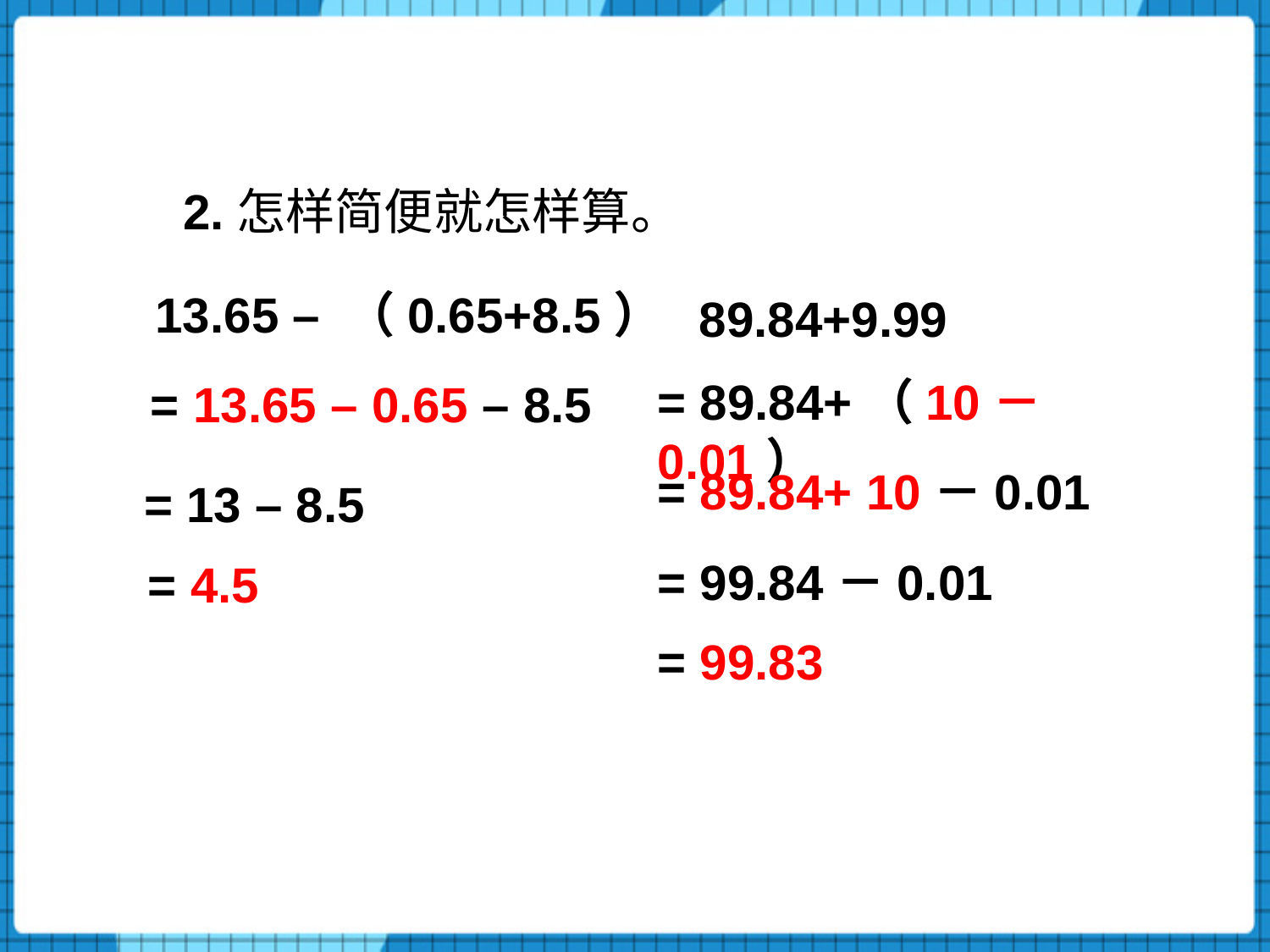

2.怎样简便就怎样算。
13.65 – （0.65+8.5）
89.84+9.99
= 89.84+（10－0.01）
= 13.65 – 0.65 – 8.5
= 89.84+ 10－0.01
= 13 – 8.5
= 99.84－0.01
= 4.5
= 99.83